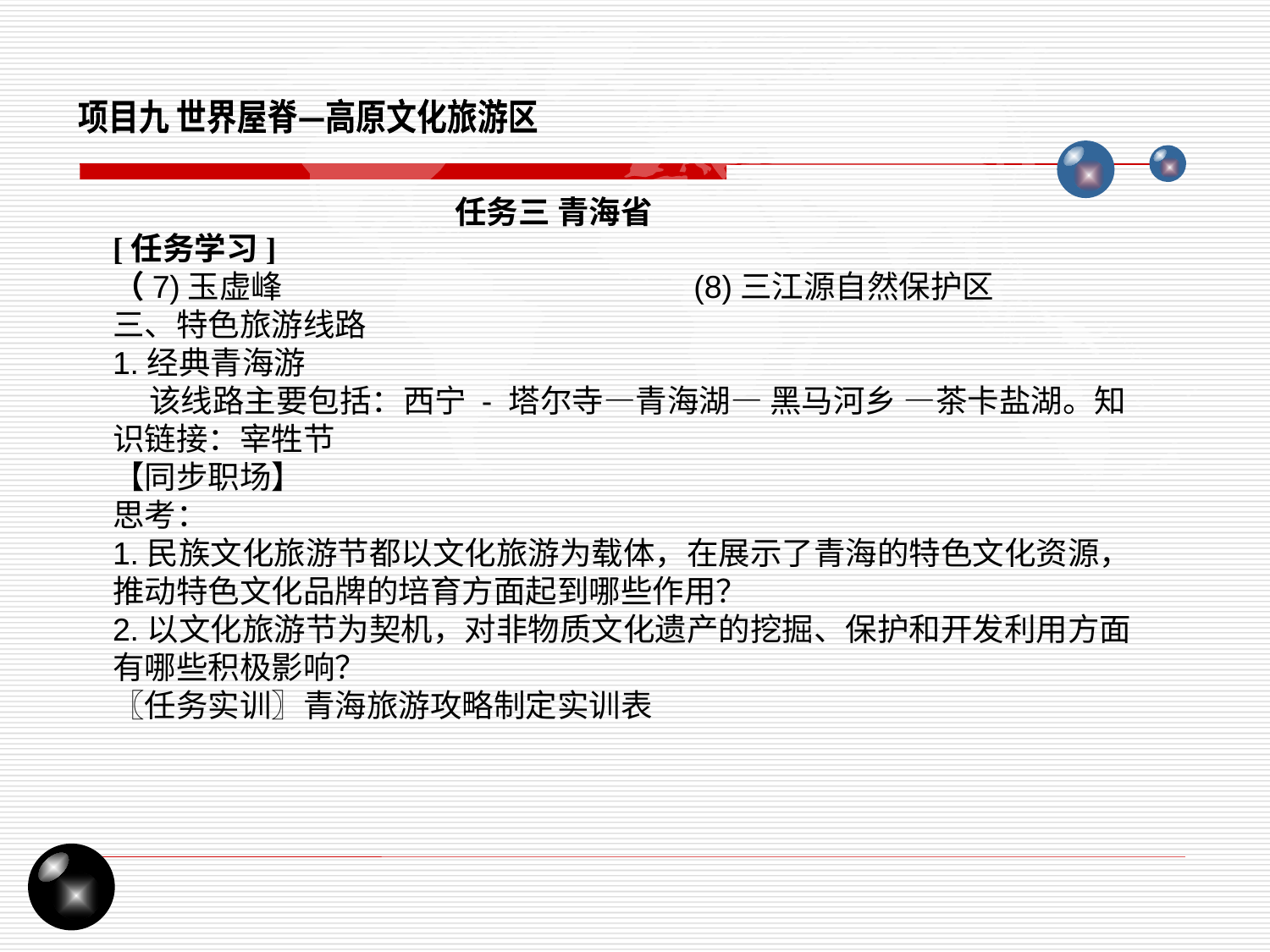

项目九 世界屋脊—高原文化旅游区
任务三 青海省
[任务学习]
（7)玉虚峰                                                        (8)三江源自然保护区
三、特色旅游线路
1.经典青海游
    该线路主要包括：西宁 - 塔尔寺—青海湖— 黑马河乡 —茶卡盐湖。知识链接：宰牲节
【同步职场】
思考：
1.民族文化旅游节都以文化旅游为载体，在展示了青海的特色文化资源，推动特色文化品牌的培育方面起到哪些作用？
2.以文化旅游节为契机，对非物质文化遗产的挖掘、保护和开发利用方面有哪些积极影响？
〖任务实训〗青海旅游攻略制定实训表